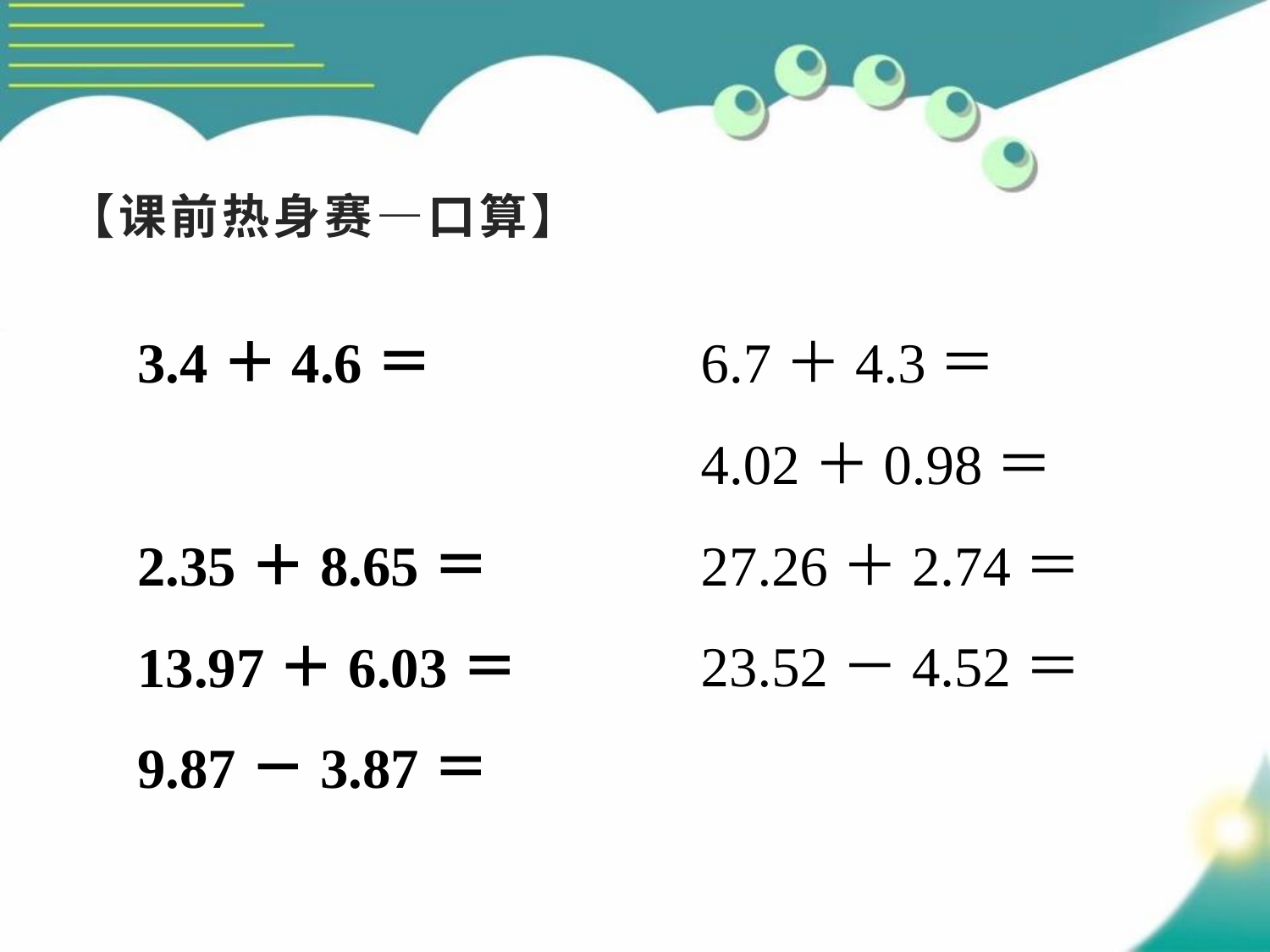

# 【课前热身赛—口算】
3.4＋4.6＝
2.35＋8.65＝
13.97＋6.03＝
9.87－3.87＝
6.7＋4.3＝
4.02＋0.98＝
27.26＋2.74＝
23.52－4.52＝